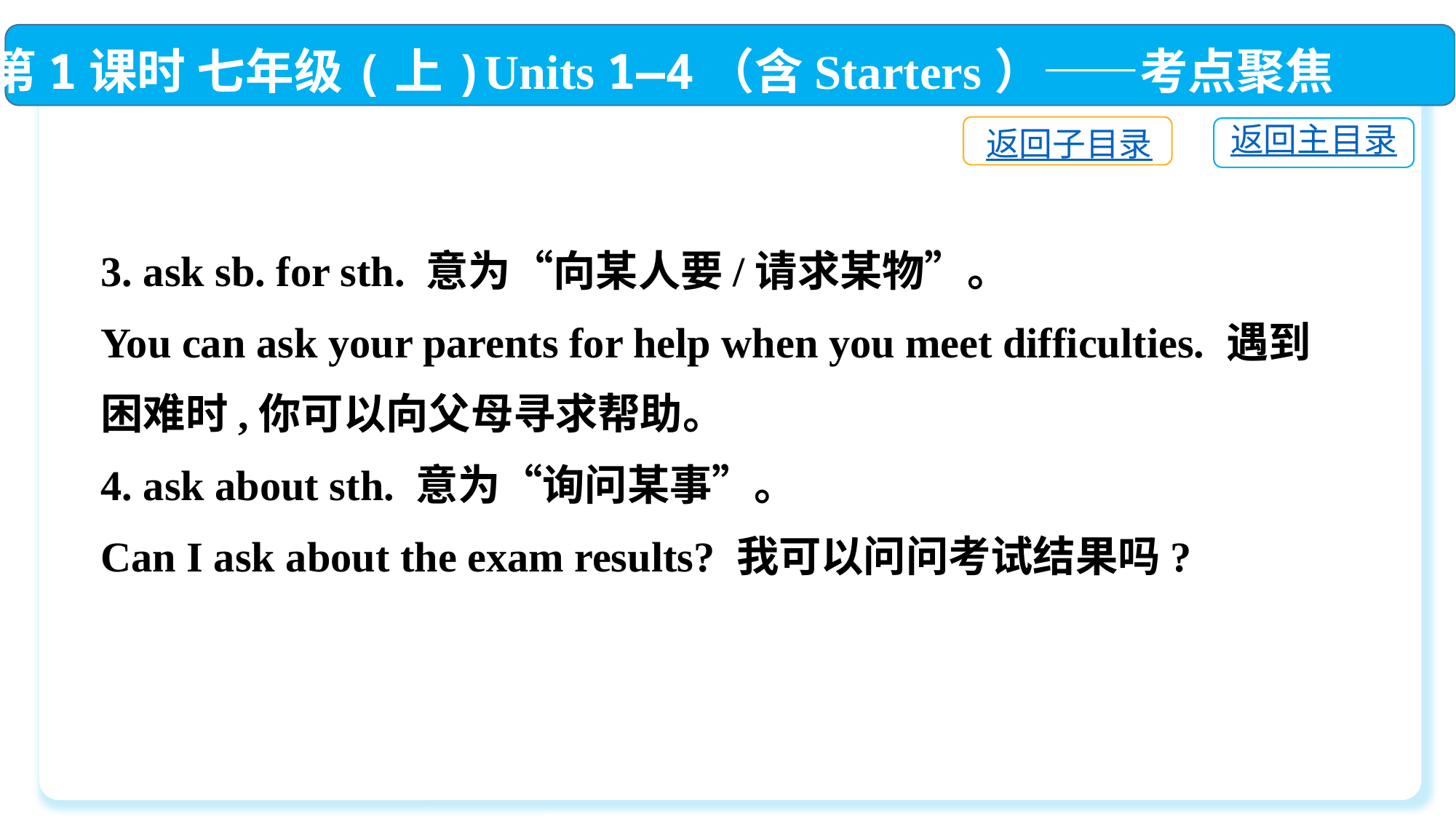

第1课时 七年级(上)Units 1—4（含Starters）——考点聚焦

返回子目录
返回主目录
3. ask sb. for sth. 意为“向某人要/请求某物”。
You can ask your parents for help when you meet difficulties. 遇到困难时,你可以向父母寻求帮助。
4. ask about sth. 意为“询问某事”。
Can I ask about the exam results? 我可以问问考试结果吗?